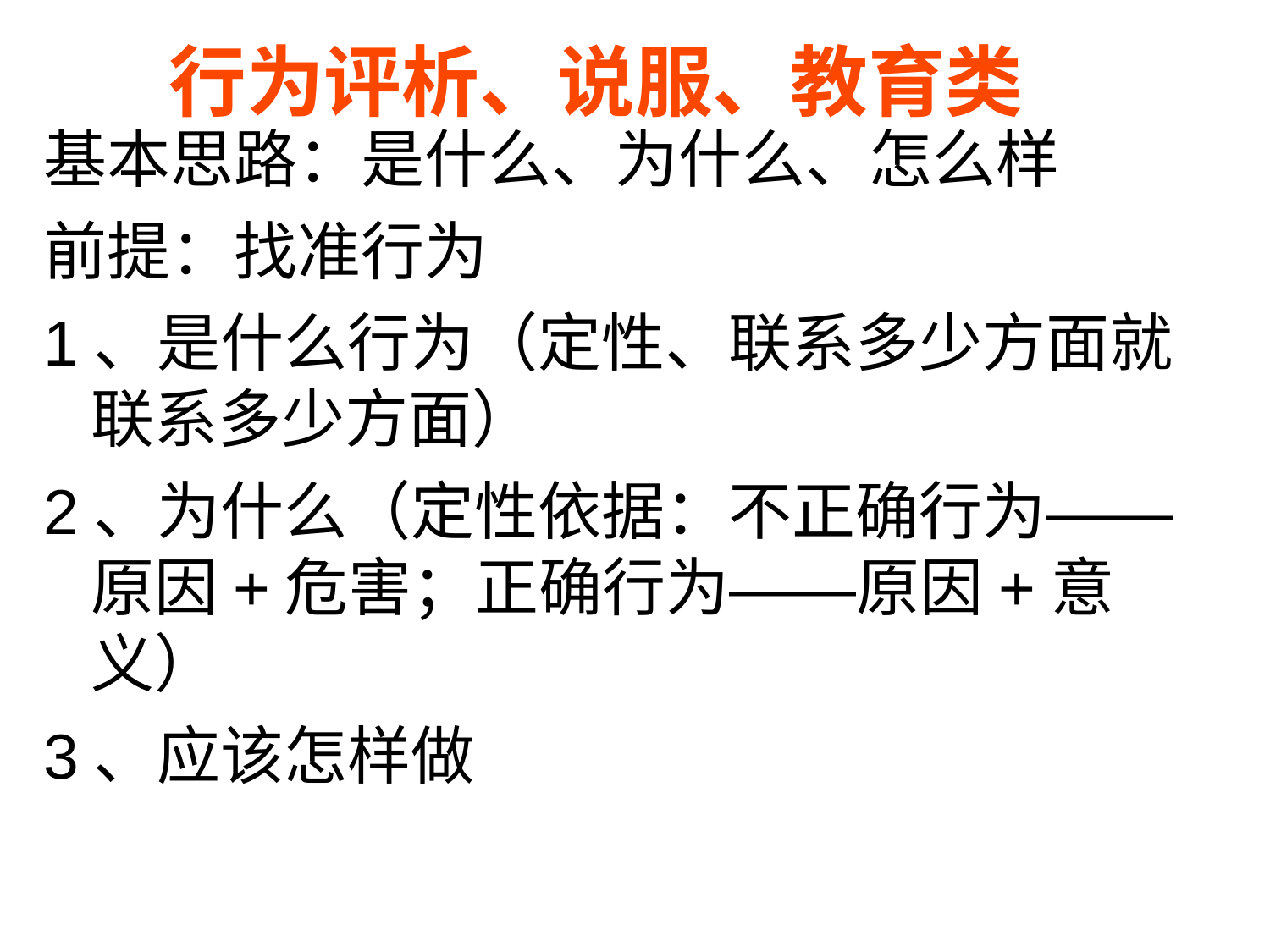

# 行为评析、说服、教育类
基本思路：是什么、为什么、怎么样
前提：找准行为
1、是什么行为（定性、联系多少方面就联系多少方面）
2、为什么（定性依据：不正确行为——原因+危害；正确行为——原因+意义）
3、应该怎样做